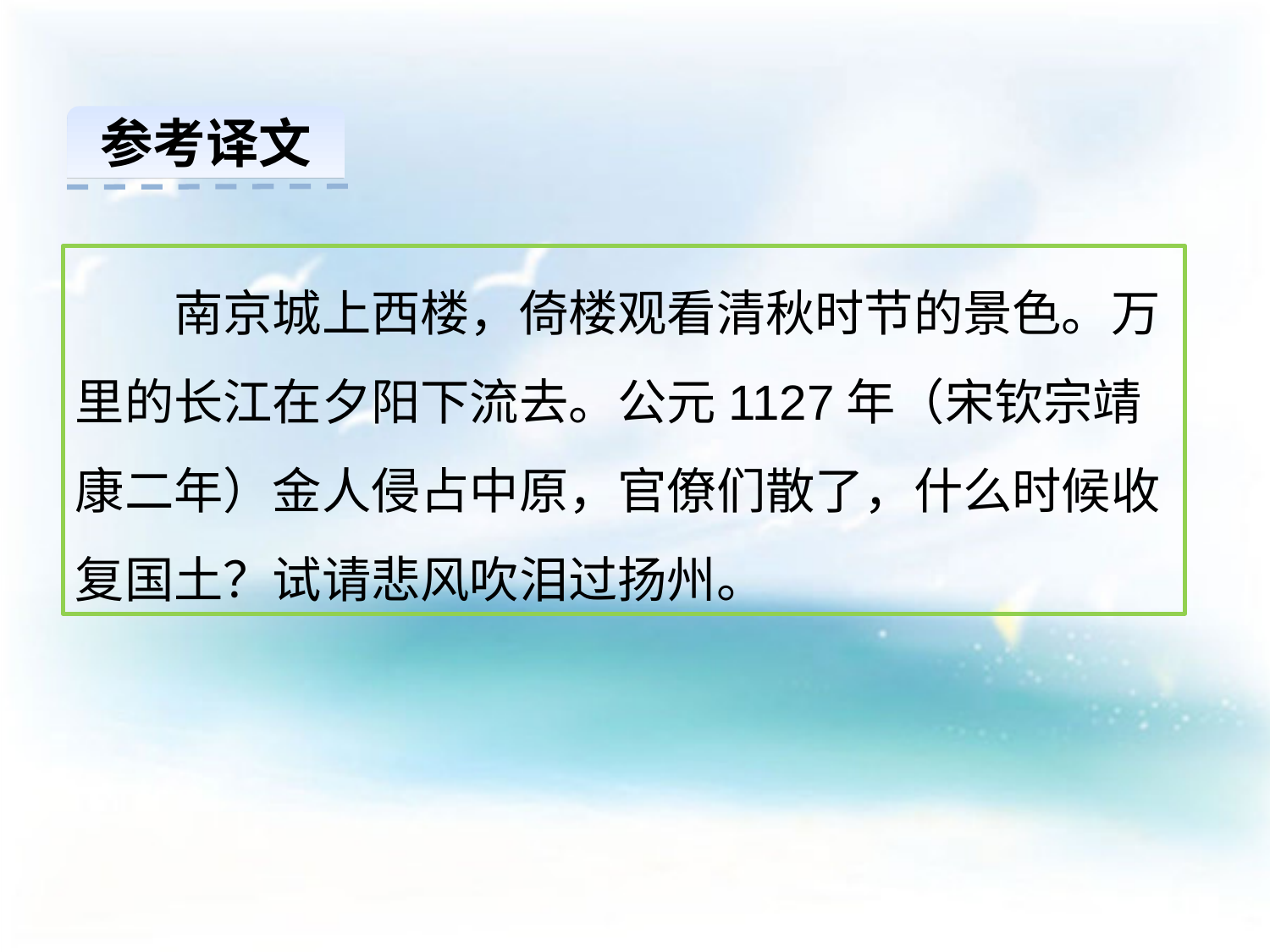

参考译文

　　南京城上西楼，倚楼观看清秋时节的景色。万里的长江在夕阳下流去。公元1127年（宋钦宗靖康二年）金人侵占中原，官僚们散了，什么时候收复国土？试请悲风吹泪过扬州。